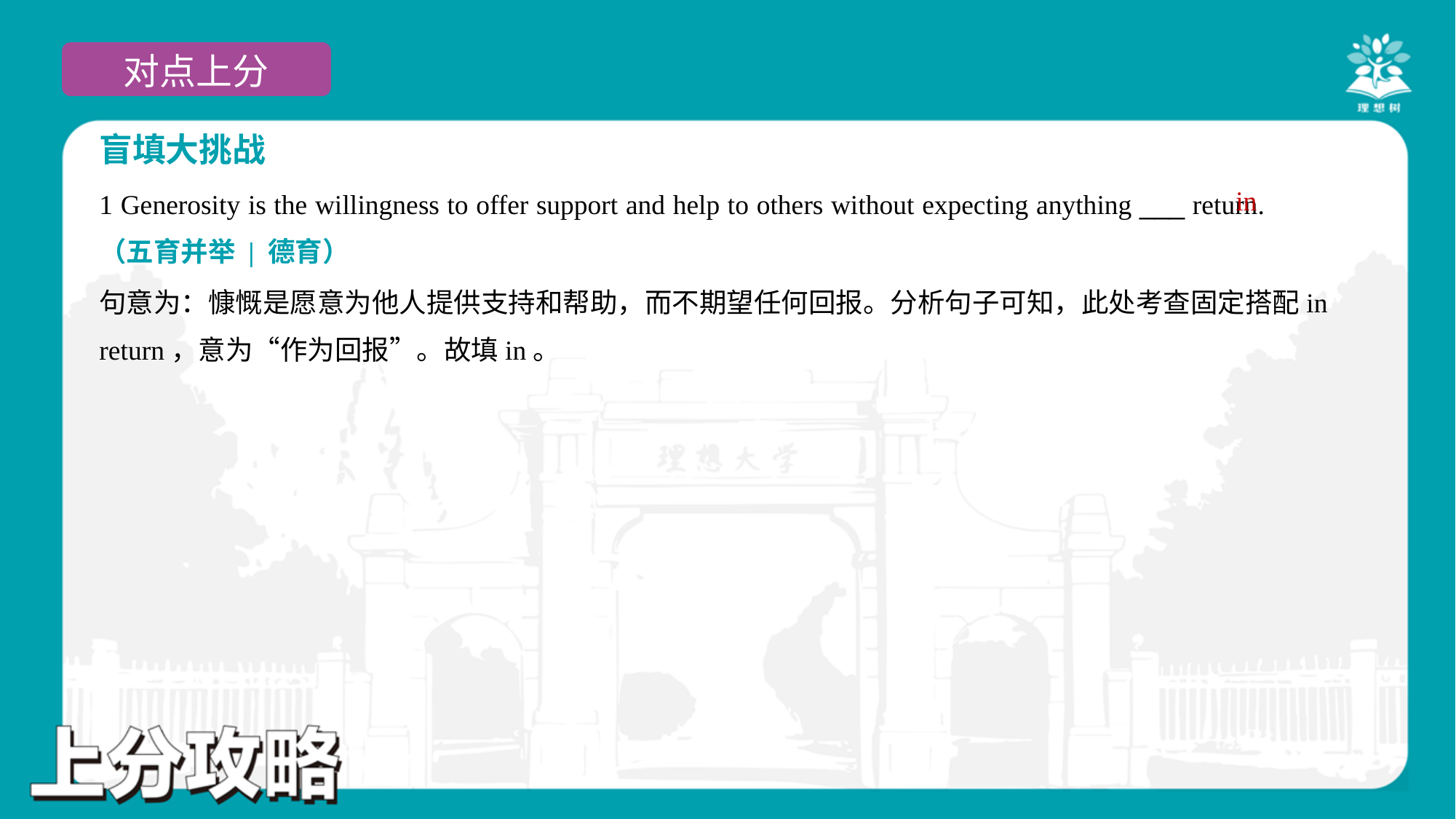

盲填大挑战
in
1 Generosity is the willingness to offer support and help to others without expecting anything ___ return.
（五育并举 | 德育）
句意为：慷慨是愿意为他人提供支持和帮助，而不期望任何回报。分析句子可知，此处考查固定搭配in
return，意为“作为回报”。故填in。